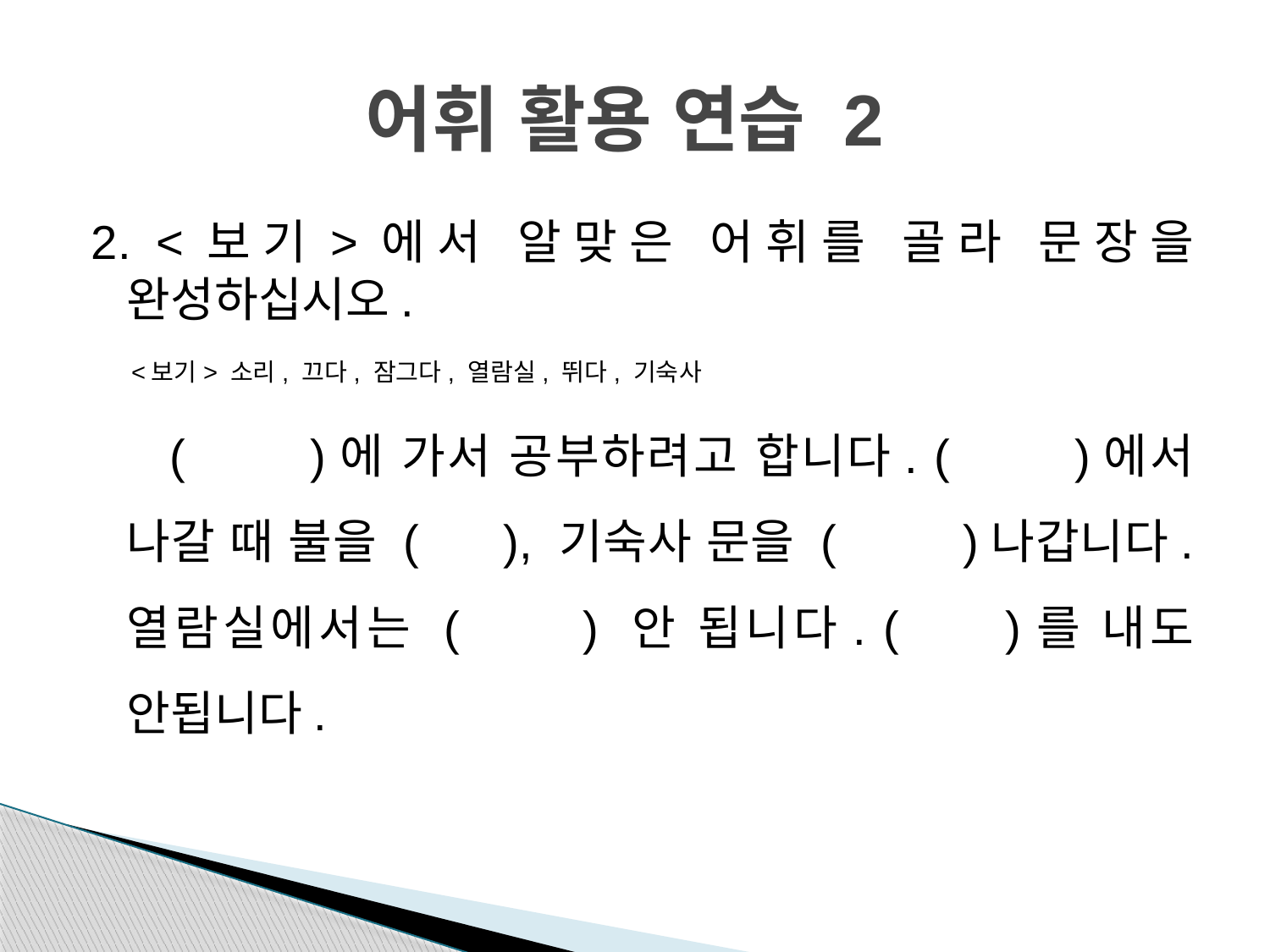

# 어휘 활용 연습 2
2. <보기>에서 알맞은 어휘를 골라 문장을 완성하십시오.
   <보기> 소리, 끄다, 잠그다, 열람실, 뛰다, 기숙사
     (        )에 가서 공부하려고 합니다. (        )에서 나갈 때 불을 (      ), 기숙사 문을 (         )나갑니다. 열람실에서는 (       ) 안 됩니다. (      )를 내도 안됩니다.